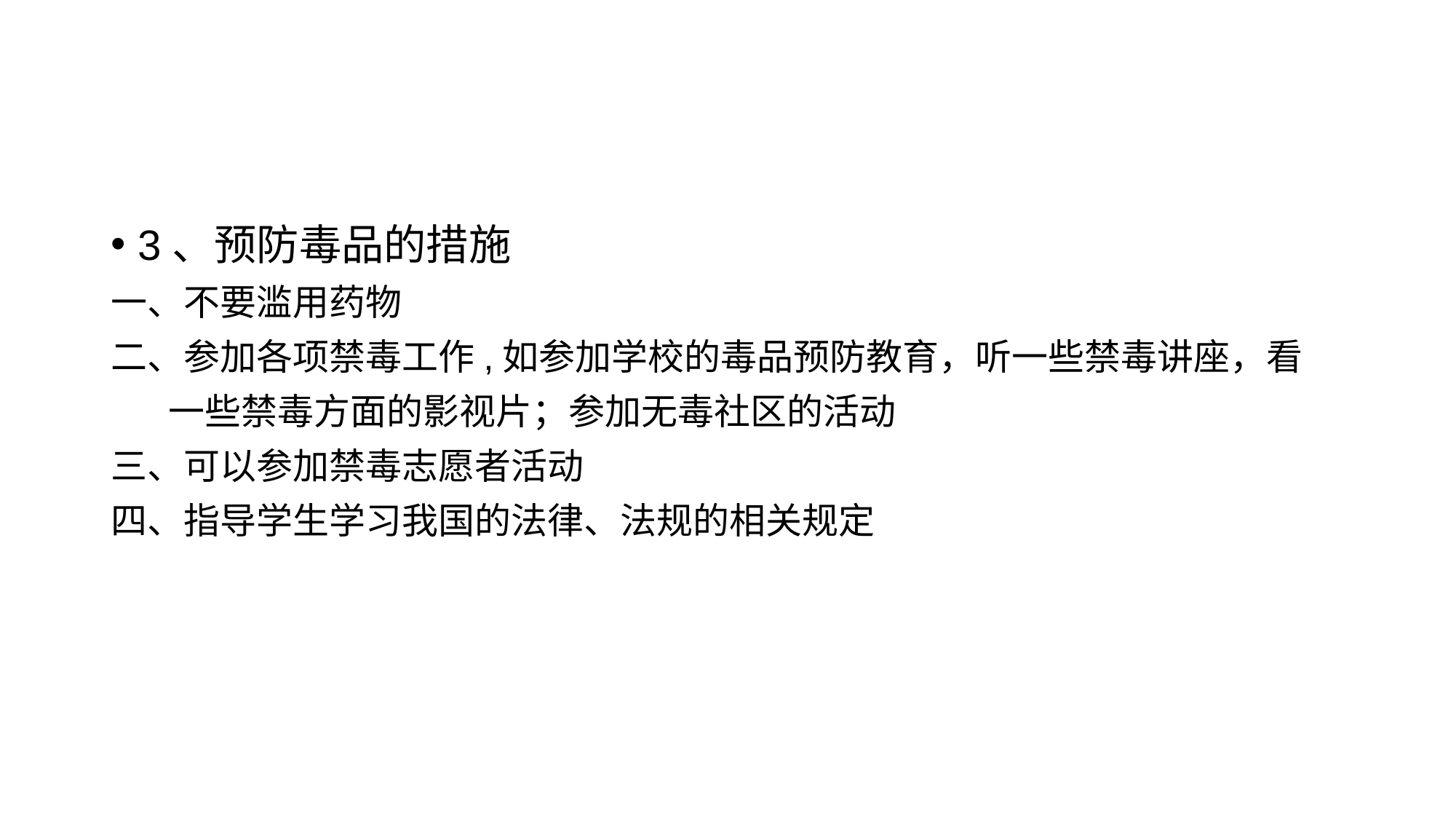

#
3、预防毒品的措施
一、不要滥用药物
二、参加各项禁毒工作,如参加学校的毒品预防教育，听一些禁毒讲座，看
      一些禁毒方面的影视片；参加无毒社区的活动
三、可以参加禁毒志愿者活动
四、指导学生学习我国的法律、法规的相关规定